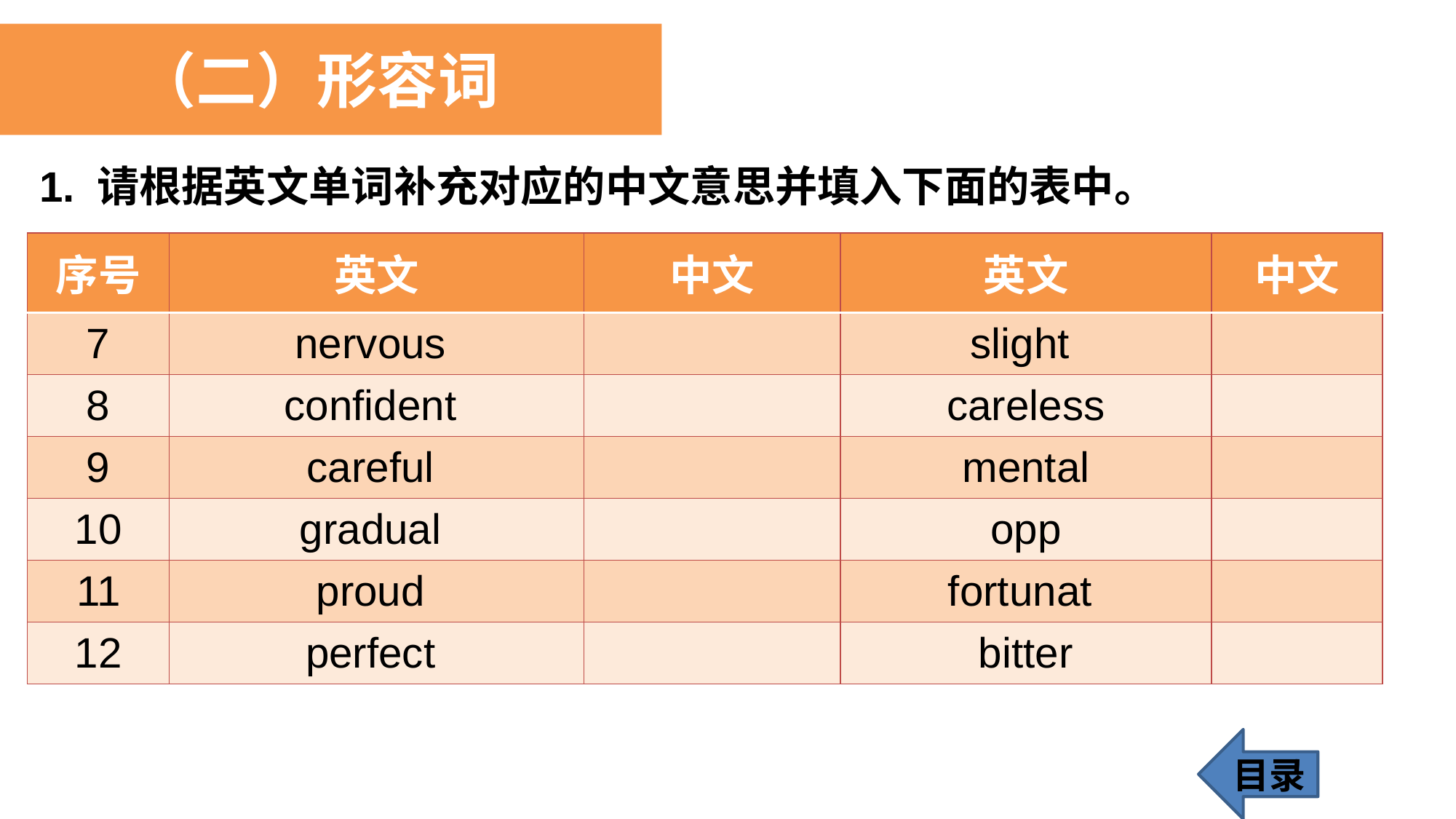

（二）形容词
1. 请根据英文单词补充对应的中文意思并填入下面的表中。
| 序号 | 英文 | 中文 | 英文 | 中文 |
| --- | --- | --- | --- | --- |
| 7 | nervous |  | slight |  |
| 8 | confident |  | careless |  |
| 9 | careful |  | mental |  |
| 10 | gradual |  | opp |  |
| 11 | proud |  | fortunat |  |
| 12 | perfect |  | bitter |  |
目录
91